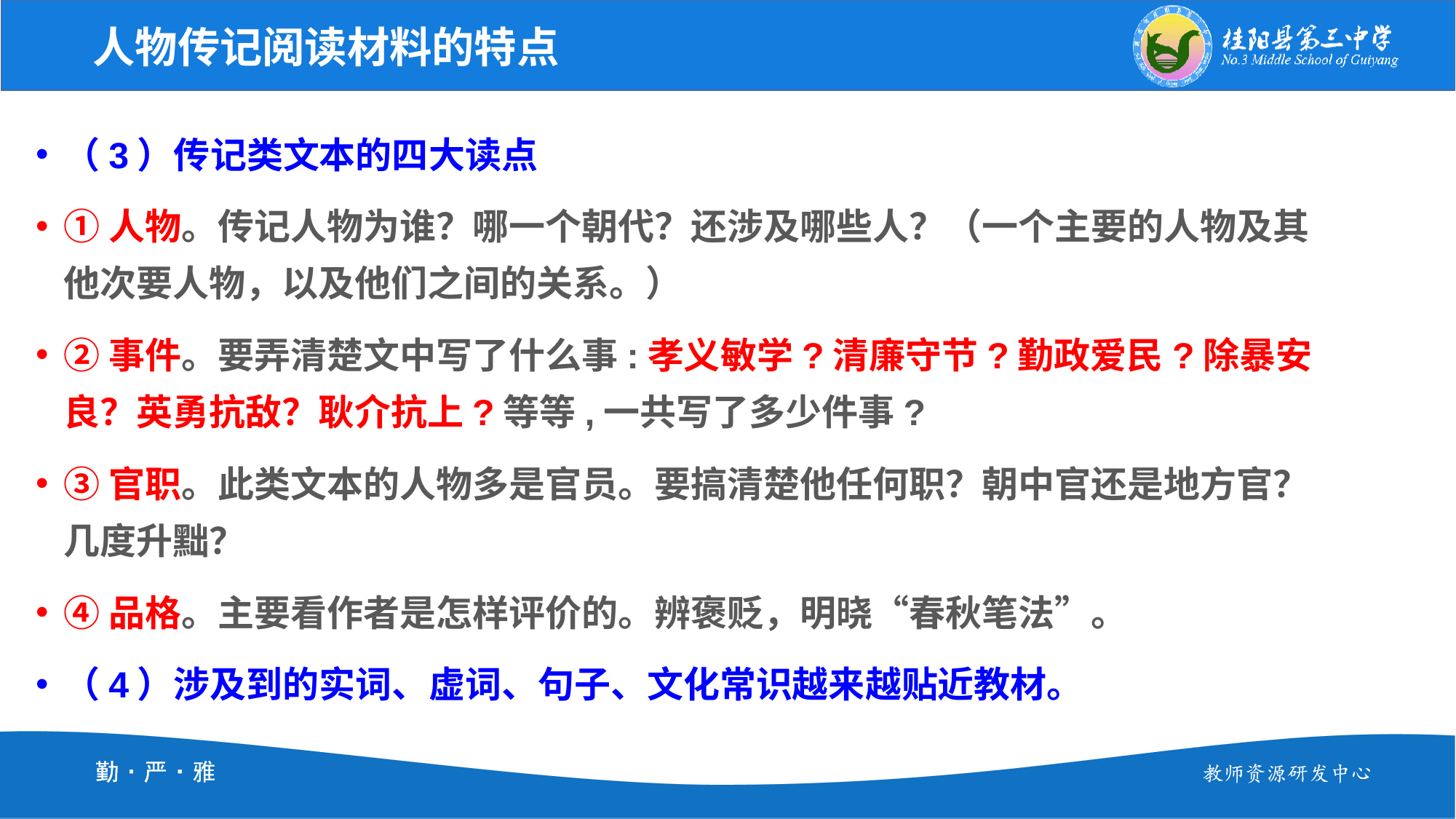

人物传记阅读材料的特点
（3）传记类文本的四大读点
①人物。传记人物为谁？哪一个朝代？还涉及哪些人？（一个主要的人物及其他次要人物，以及他们之间的关系。）
②事件。要弄清楚文中写了什么事:孝义敏学?清廉守节?勤政爱民?除暴安良？英勇抗敌？耿介抗上?等等,一共写了多少件事?
③官职。此类文本的人物多是官员。要搞清楚他任何职？朝中官还是地方官？几度升黜？
④品格。主要看作者是怎样评价的。辨褒贬，明晓“春秋笔法”。
（4）涉及到的实词、虚词、句子、文化常识越来越贴近教材。